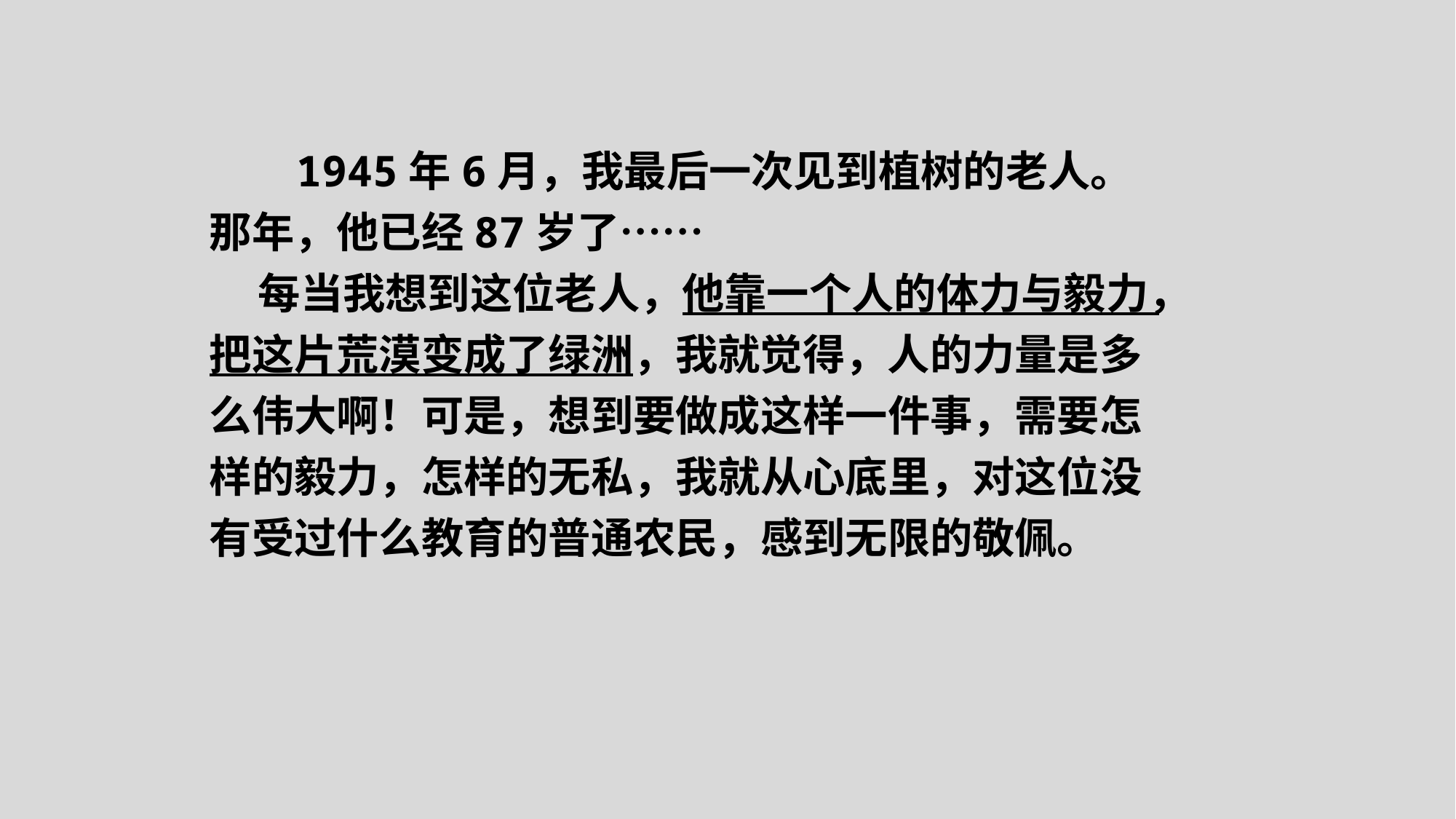

1945年6月，我最后一次见到植树的老人。那年，他已经87岁了……
    每当我想到这位老人，他靠一个人的体力与毅力，把这片荒漠变成了绿洲，我就觉得，人的力量是多么伟大啊！可是，想到要做成这样一件事，需要怎样的毅力，怎样的无私，我就从心底里，对这位没有受过什么教育的普通农民，感到无限的敬佩。